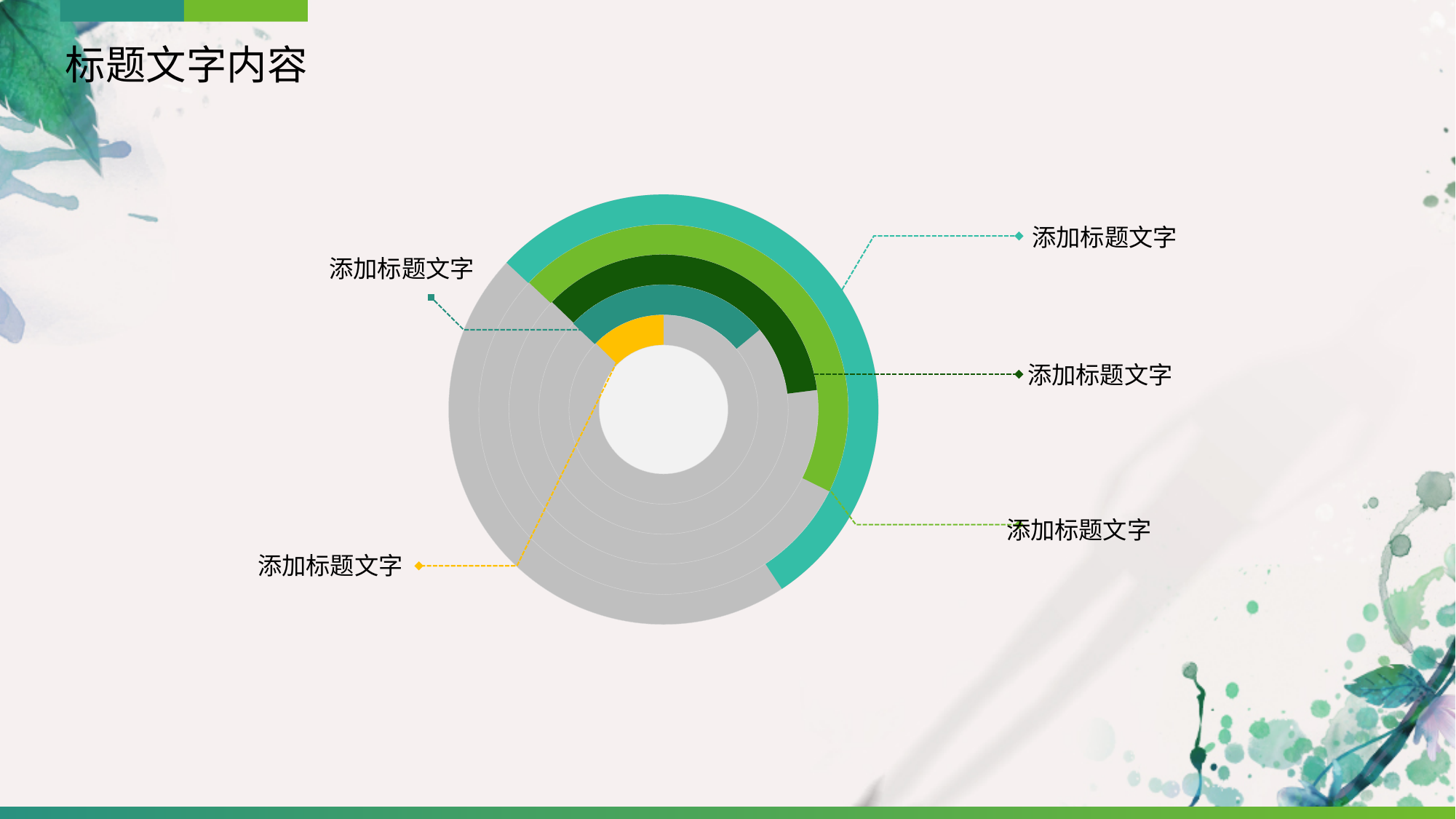

标题文字内容

添加标题文字

添加标题文字

添加标题文字

添加标题文字
添加标题文字